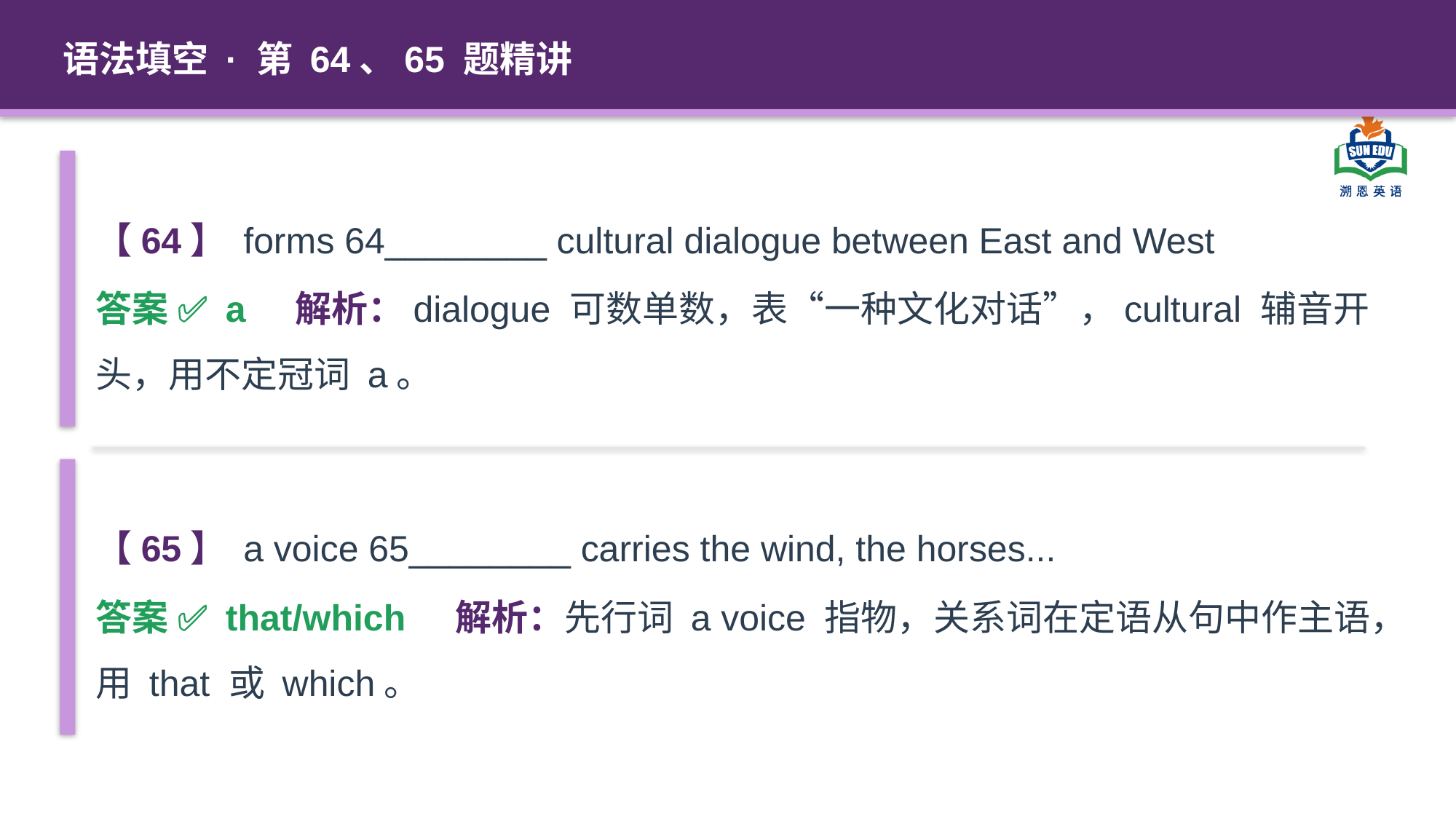

语法填空 · 第 64、65 题精讲

【64】 forms 64________ cultural dialogue between East and West
答案 ✅ a    解析：dialogue 可数单数，表“一种文化对话”，cultural 辅音开头，用不定冠词 a。

【65】 a voice 65________ carries the wind, the horses...
答案 ✅ that/which    解析：先行词 a voice 指物，关系词在定语从句中作主语，用 that 或 which。